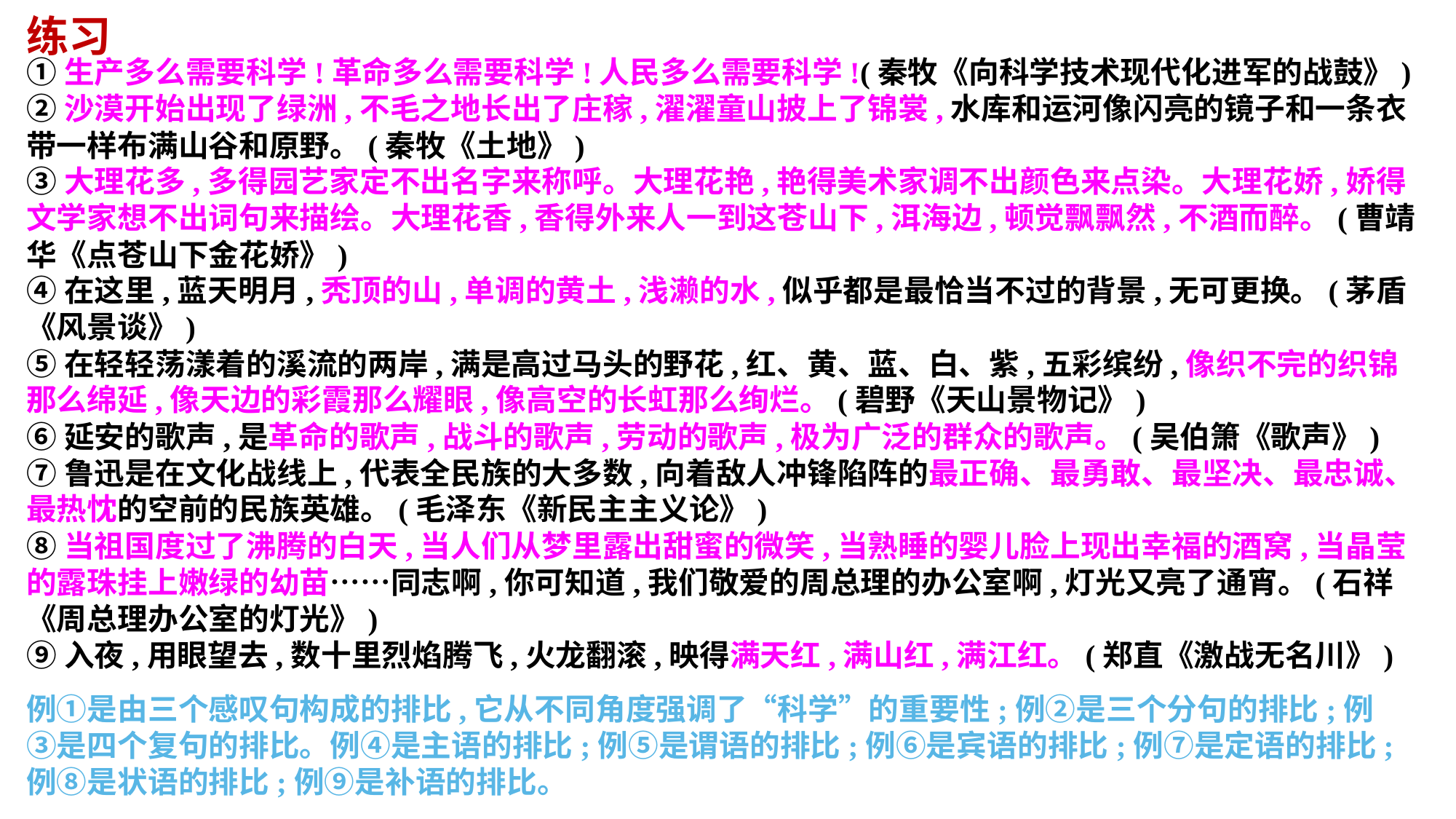

练习
①生产多么需要科学!革命多么需要科学!人民多么需要科学!(秦牧《向科学技术现代化进军的战鼓》)
②沙漠开始出现了绿洲,不毛之地长出了庄稼,濯濯童山披上了锦裳,水库和运河像闪亮的镜子和一条衣带一样布满山谷和原野。(秦牧《土地》)
③大理花多,多得园艺家定不出名字来称呼。大理花艳,艳得美术家调不出颜色来点染。大理花娇,娇得文学家想不出词句来描绘。大理花香,香得外来人一到这苍山下,洱海边,顿觉飘飘然,不酒而醉。(曹靖华《点苍山下金花娇》)
④在这里,蓝天明月,秃顶的山,单调的黄土,浅濑的水,似乎都是最恰当不过的背景,无可更换。(茅盾《风景谈》)
⑤在轻轻荡漾着的溪流的两岸,满是高过马头的野花,红、黄、蓝、白、紫,五彩缤纷,像织不完的织锦那么绵延,像天边的彩霞那么耀眼,像高空的长虹那么绚烂。(碧野《天山景物记》)
⑥延安的歌声,是革命的歌声,战斗的歌声,劳动的歌声,极为广泛的群众的歌声。(吴伯箫《歌声》)
⑦鲁迅是在文化战线上,代表全民族的大多数,向着敌人冲锋陷阵的最正确、最勇敢、最坚决、最忠诚、最热忱的空前的民族英雄。(毛泽东《新民主主义论》)
⑧当祖国度过了沸腾的白天,当人们从梦里露出甜蜜的微笑,当熟睡的婴儿脸上现出幸福的酒窝,当晶莹的露珠挂上嫩绿的幼苗……同志啊,你可知道,我们敬爱的周总理的办公室啊,灯光又亮了通宵。(石祥《周总理办公室的灯光》)
⑨入夜,用眼望去,数十里烈焰腾飞,火龙翻滚,映得满天红,满山红,满江红。(郑直《激战无名川》)

例①是由三个感叹句构成的排比,它从不同角度强调了“科学”的重要性;例②是三个分句的排比;例③是四个复句的排比。例④是主语的排比;例⑤是谓语的排比;例⑥是宾语的排比;例⑦是定语的排比;例⑧是状语的排比;例⑨是补语的排比。